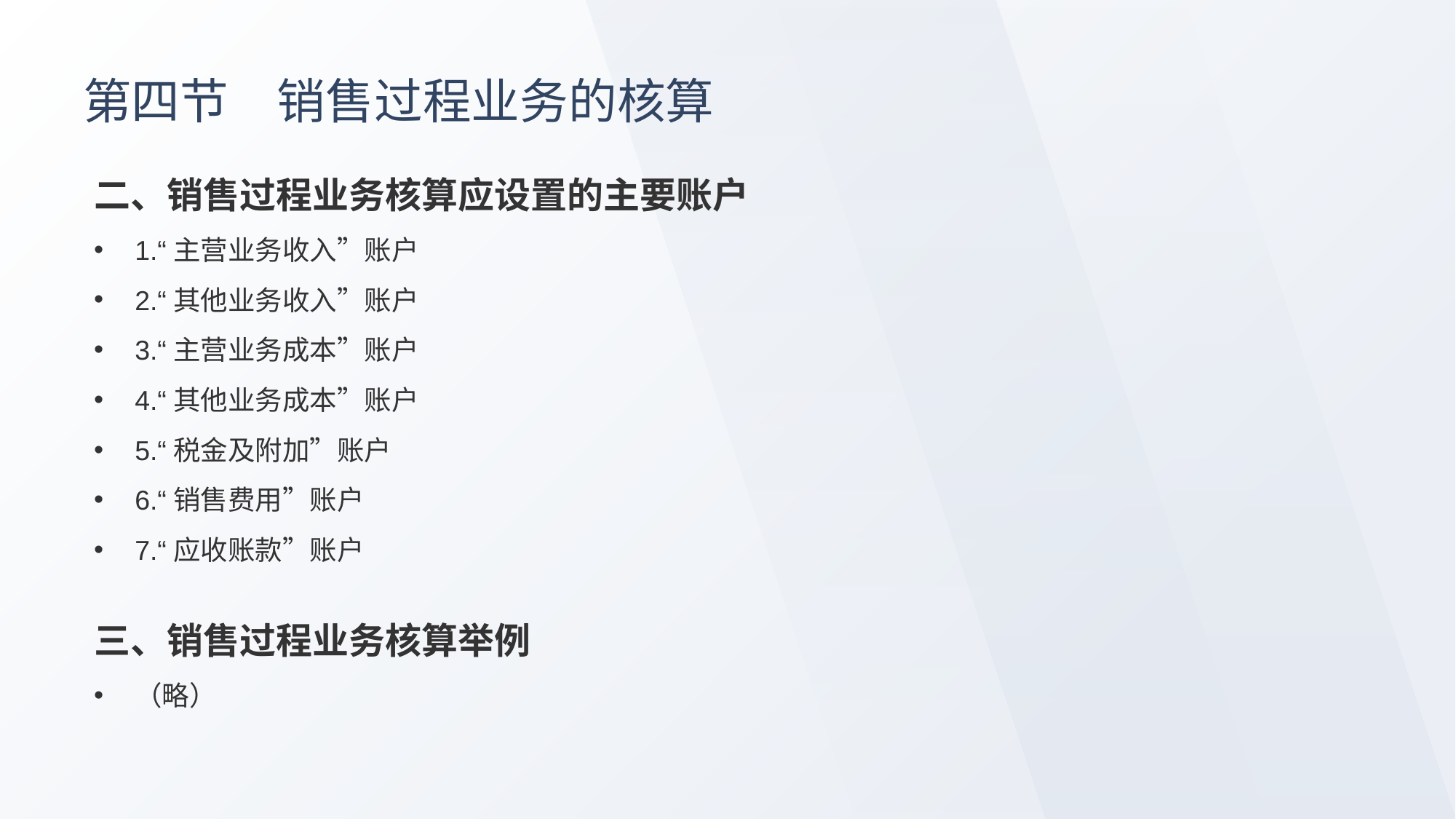

# 第四节　销售过程业务的核算
二、销售过程业务核算应设置的主要账户
1.“主营业务收入”账户
2.“其他业务收入”账户
3.“主营业务成本”账户
4.“其他业务成本”账户
5.“税金及附加”账户
6.“销售费用”账户
7.“应收账款”账户

三、销售过程业务核算举例
（略）